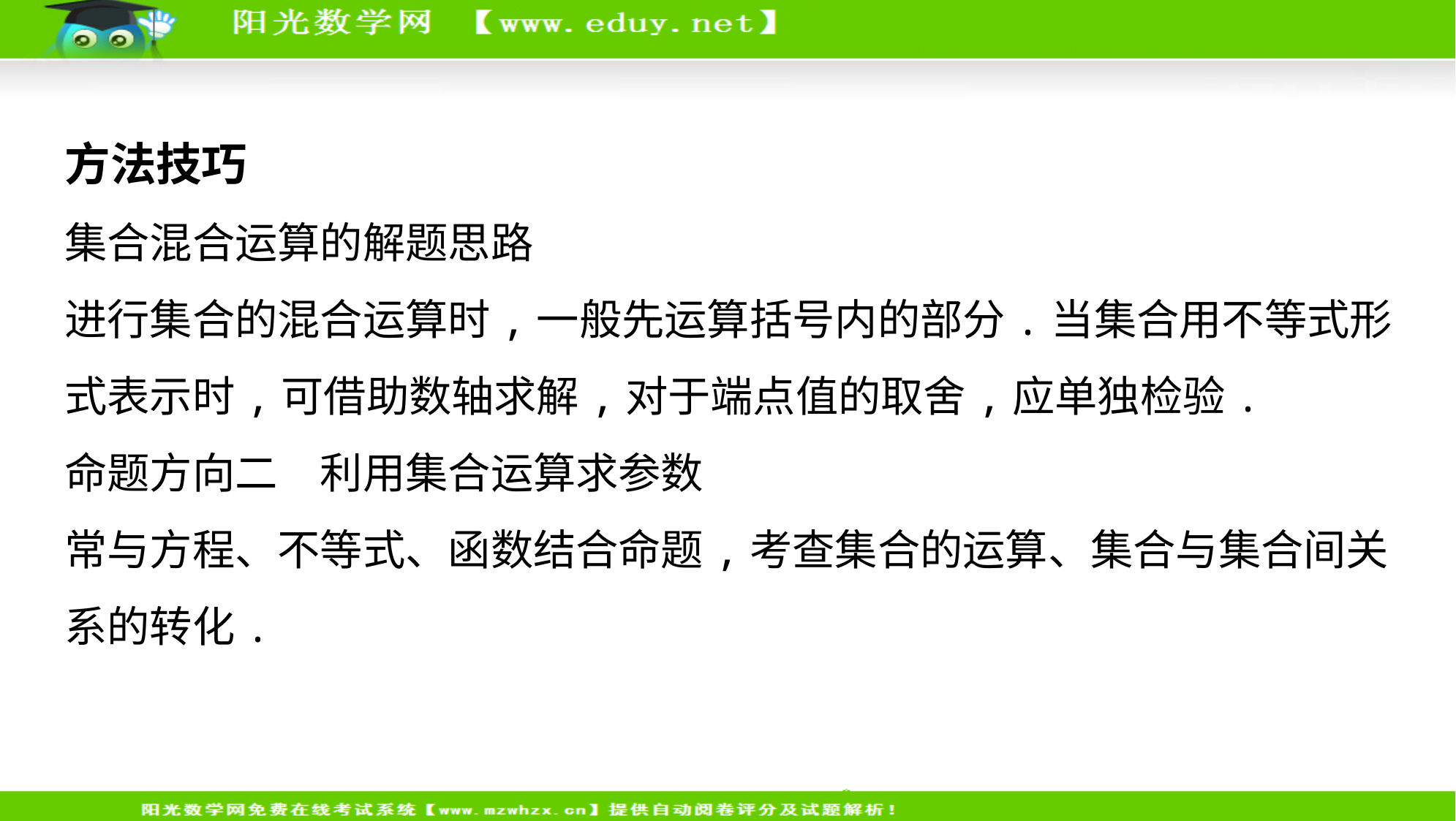

方法技巧
集合混合运算的解题思路
进行集合的混合运算时,一般先运算括号内的部分.当集合用不等式形
式表示时,可借助数轴求解,对于端点值的取舍,应单独检验.
命题方向二　利用集合运算求参数
常与方程、不等式、函数结合命题,考查集合的运算、集合与集合间关
系的转化.